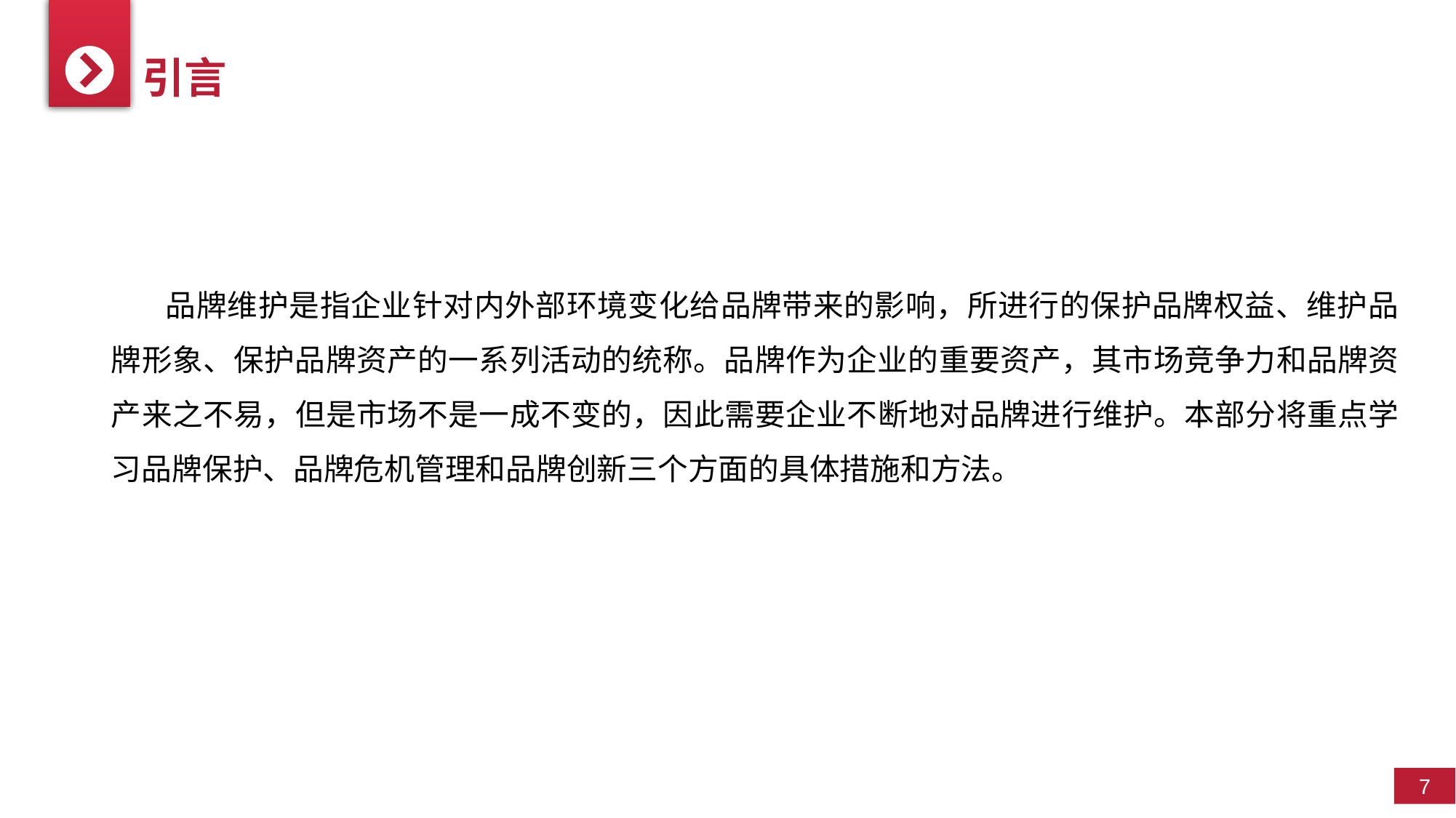

引言

品牌维护是指企业针对内外部环境变化给品牌带来的影响，所进行的保护品牌权益、维护品牌形象、保护品牌资产的一系列活动的统称。品牌作为企业的重要资产，其市场竞争力和品牌资产来之不易，但是市场不是一成不变的，因此需要企业不断地对品牌进行维护。本部分将重点学习品牌保护、品牌危机管理和品牌创新三个方面的具体措施和方法。